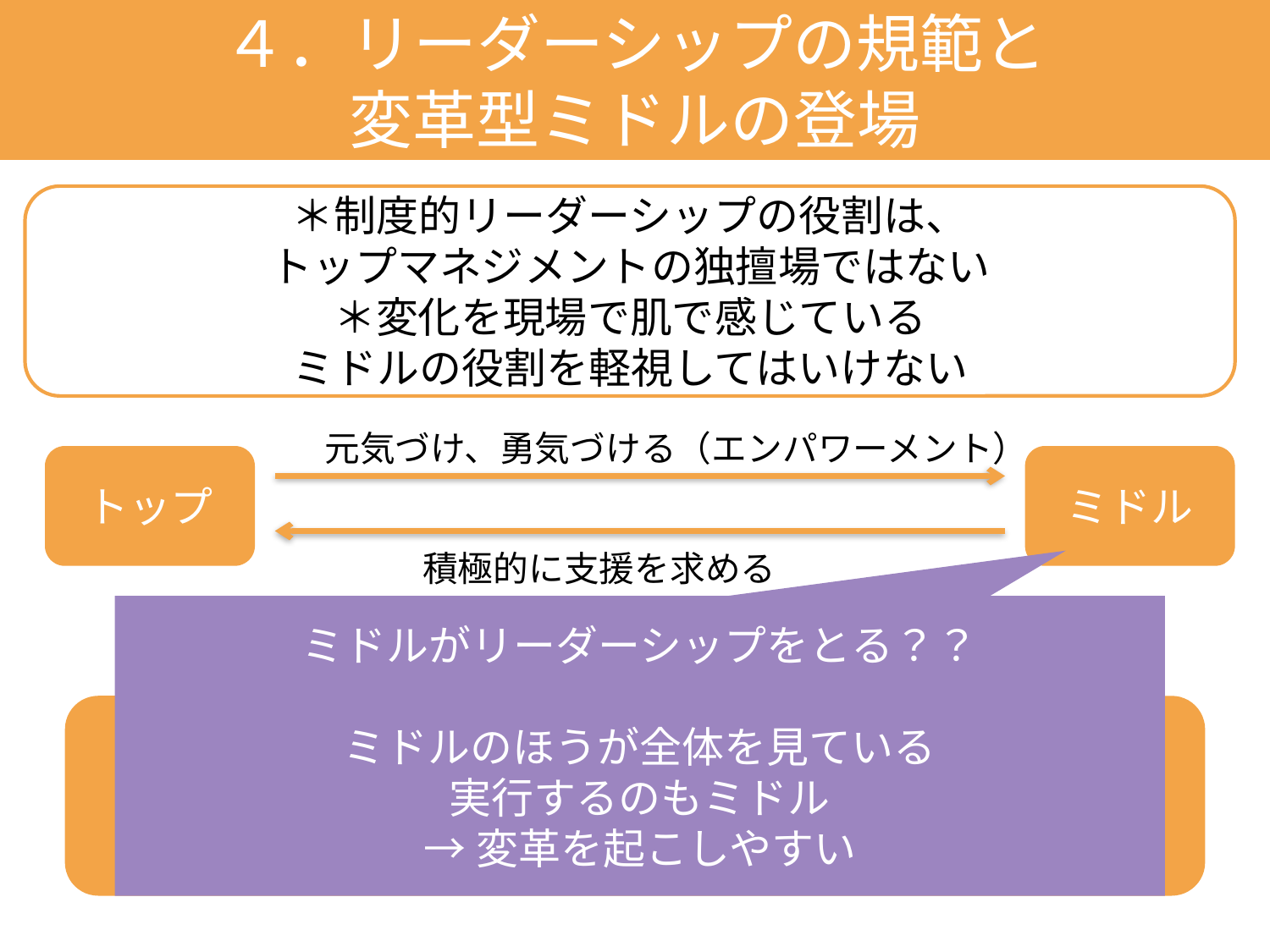

４．リーダーシップの規範と
変革型ミドルの登場
＊制度的リーダーシップの役割は、
トップマネジメントの独擅場ではない
＊変化を現場で肌で感じている
ミドルの役割を軽視してはいけない
元気づけ、勇気づける（エンパワーメント）
トップ
ミドル
積極的に支援を求める
ミドルがリーダーシップをとる？？

ミドルのほうが全体を見ている
実行するのもミドル
→変革を起こしやすい
リーダーシップの規範を把握すべき。
リーダーシップの規範を創出するのは
トップの制度的リーダーシップの一部